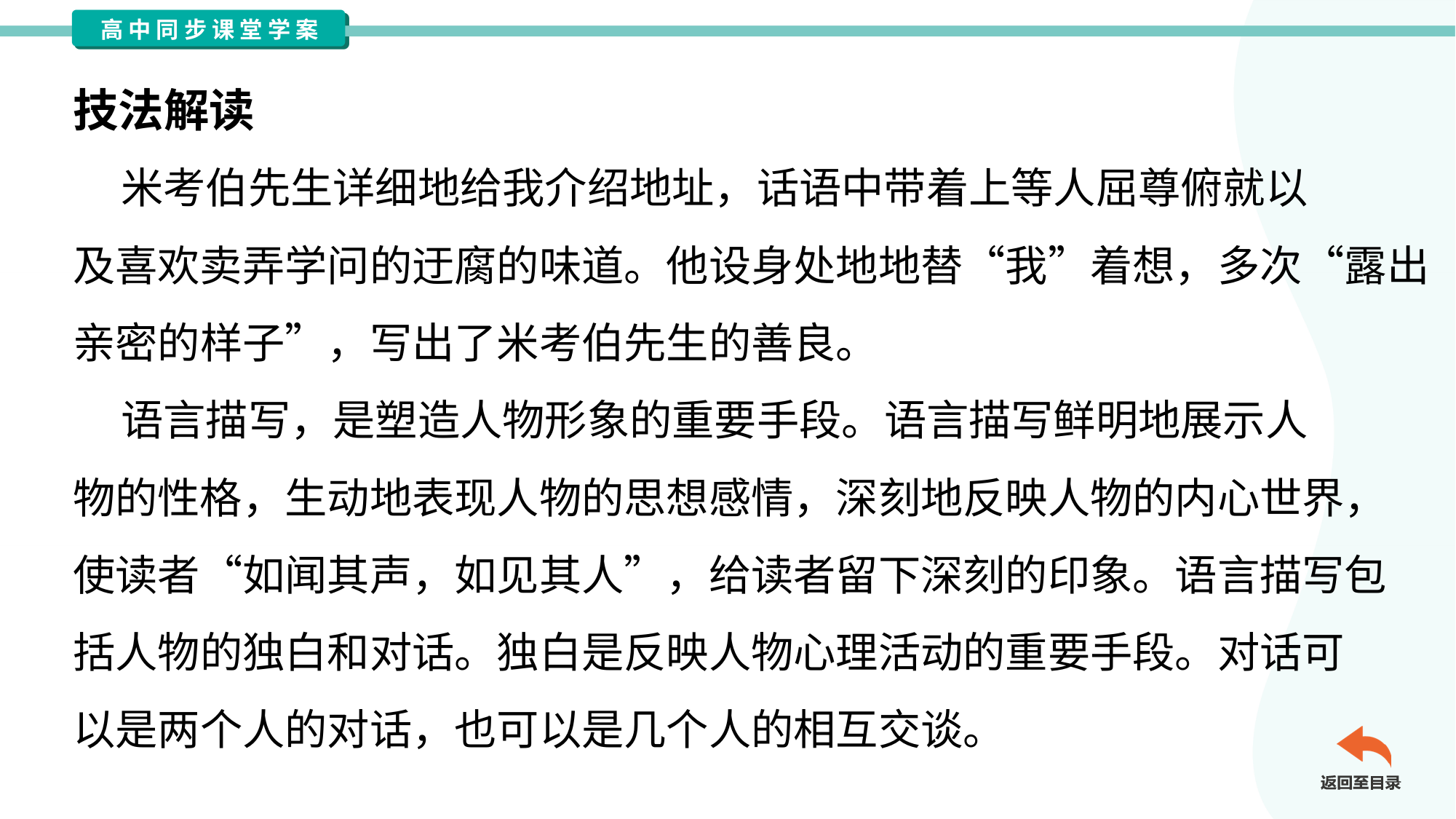

技法解读
    米考伯先生详细地给我介绍地址，话语中带着上等人屈尊俯就以
及喜欢卖弄学问的迂腐的味道。他设身处地地替“我”着想，多次“露出
亲密的样子”，写出了米考伯先生的善良。
    语言描写，是塑造人物形象的重要手段。语言描写鲜明地展示人
物的性格，生动地表现人物的思想感情，深刻地反映人物的内心世界，
使读者“如闻其声，如见其人”，给读者留下深刻的印象。语言描写包
括人物的独白和对话。独白是反映人物心理活动的重要手段。对话可
以是两个人的对话，也可以是几个人的相互交谈。